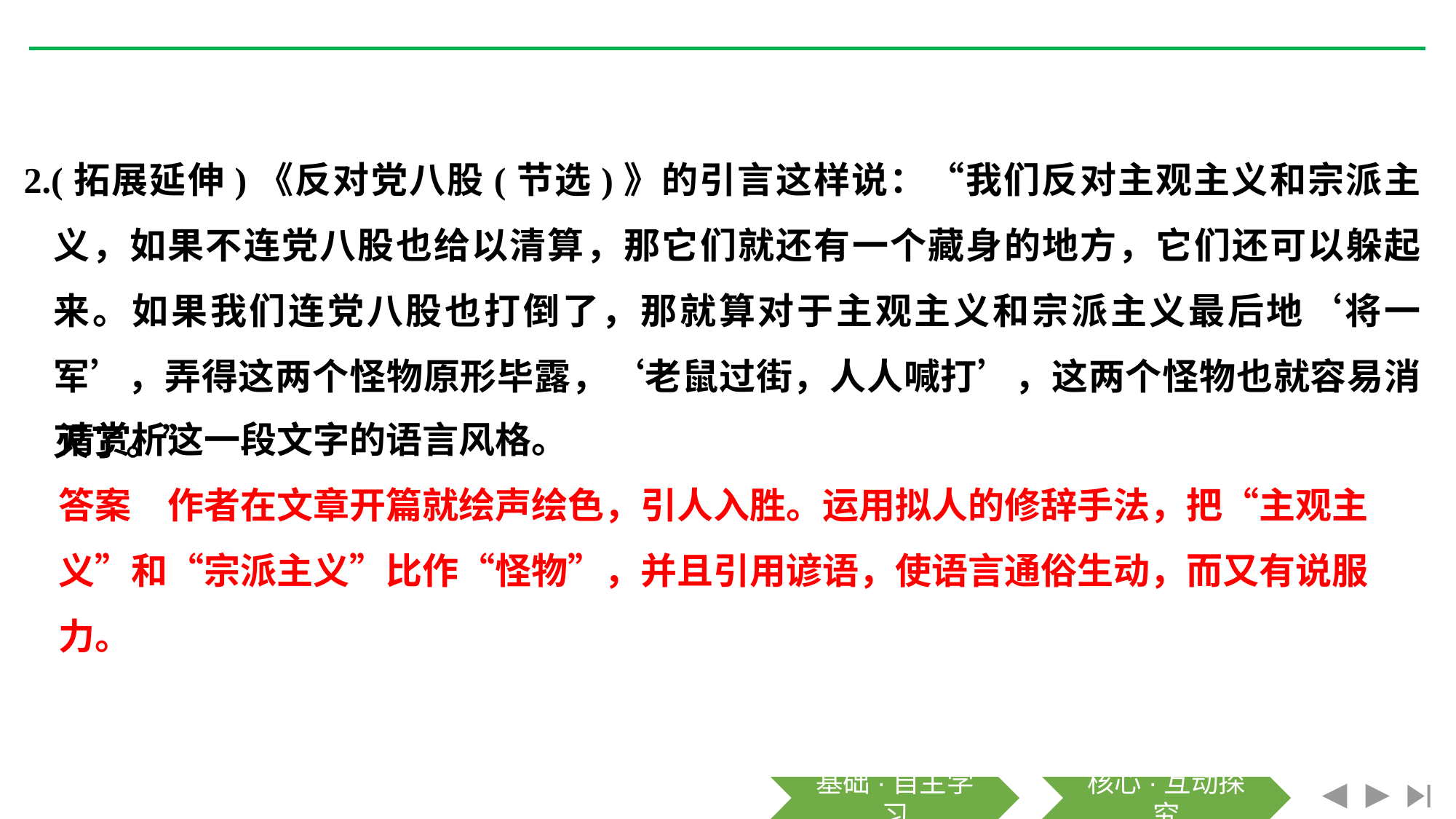

2.(拓展延伸)《反对党八股(节选)》的引言这样说：“我们反对主观主义和宗派主义，如果不连党八股也给以清算，那它们就还有一个藏身的地方，它们还可以躲起来。如果我们连党八股也打倒了，那就算对于主观主义和宗派主义最后地‘将一军’，弄得这两个怪物原形毕露，‘老鼠过街，人人喊打’，这两个怪物也就容易消灭了。”
请赏析这一段文字的语言风格。
答案　作者在文章开篇就绘声绘色，引人入胜。运用拟人的修辞手法，把“主观主义”和“宗派主义”比作“怪物”，并且引用谚语，使语言通俗生动，而又有说服力。